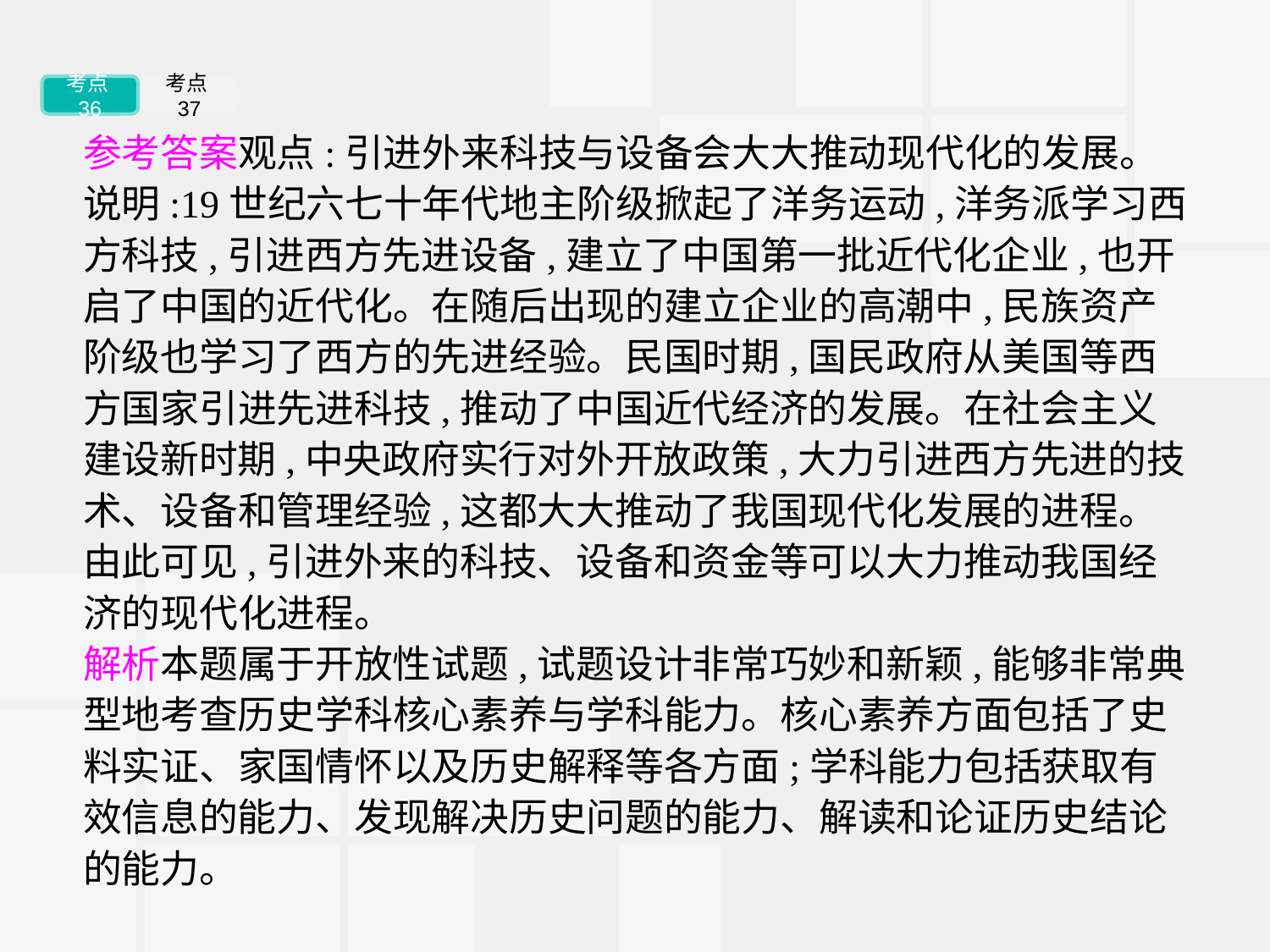

考点36
考点37
参考答案观点:引进外来科技与设备会大大推动现代化的发展。
说明:19世纪六七十年代地主阶级掀起了洋务运动,洋务派学习西方科技,引进西方先进设备,建立了中国第一批近代化企业,也开启了中国的近代化。在随后出现的建立企业的高潮中,民族资产阶级也学习了西方的先进经验。民国时期,国民政府从美国等西方国家引进先进科技,推动了中国近代经济的发展。在社会主义建设新时期,中央政府实行对外开放政策,大力引进西方先进的技术、设备和管理经验,这都大大推动了我国现代化发展的进程。由此可见,引进外来的科技、设备和资金等可以大力推动我国经济的现代化进程。
解析本题属于开放性试题,试题设计非常巧妙和新颖,能够非常典型地考查历史学科核心素养与学科能力。核心素养方面包括了史料实证、家国情怀以及历史解释等各方面;学科能力包括获取有效信息的能力、发现解决历史问题的能力、解读和论证历史结论的能力。